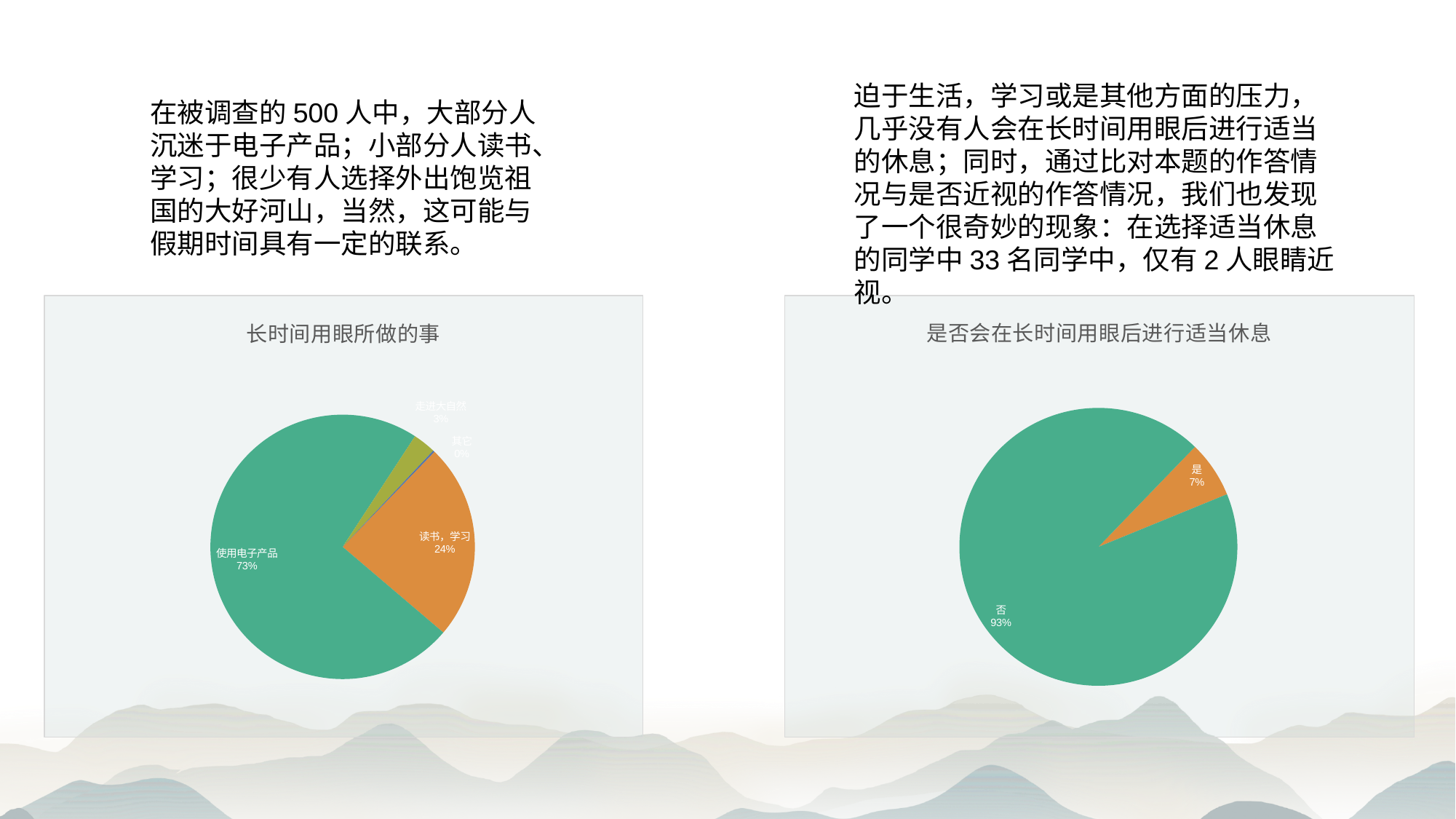

迫于生活，学习或是其他方面的压力，几乎没有人会在长时间用眼后进行适当的休息；同时，通过比对本题的作答情况与是否近视的作答情况，我们也发现了一个很奇妙的现象：在选择适当休息的同学中33名同学中，仅有2人眼睛近视。
在被调查的500人中，大部分人沉迷于电子产品；小部分人读书、学习；很少有人选择外出饱览祖国的大好河山，当然，这可能与假期时间具有一定的联系。

### Chart: 是否会在长时间用眼后进行适当休息

| Category | 是否近视 |
|---|---|
| 是 | 6.6 |
| 否 | 93.4 |
|  | None |
|  | None |

### Chart: 长时间用眼所做的事

| Category | 长时间用眼所做的事 |
|---|---|
| 读书，学习 | 24.0 |
| 使用电子产品 | 73.0 |
| 走进大自然 | 2.8 |
| 其它 | 0.2 |